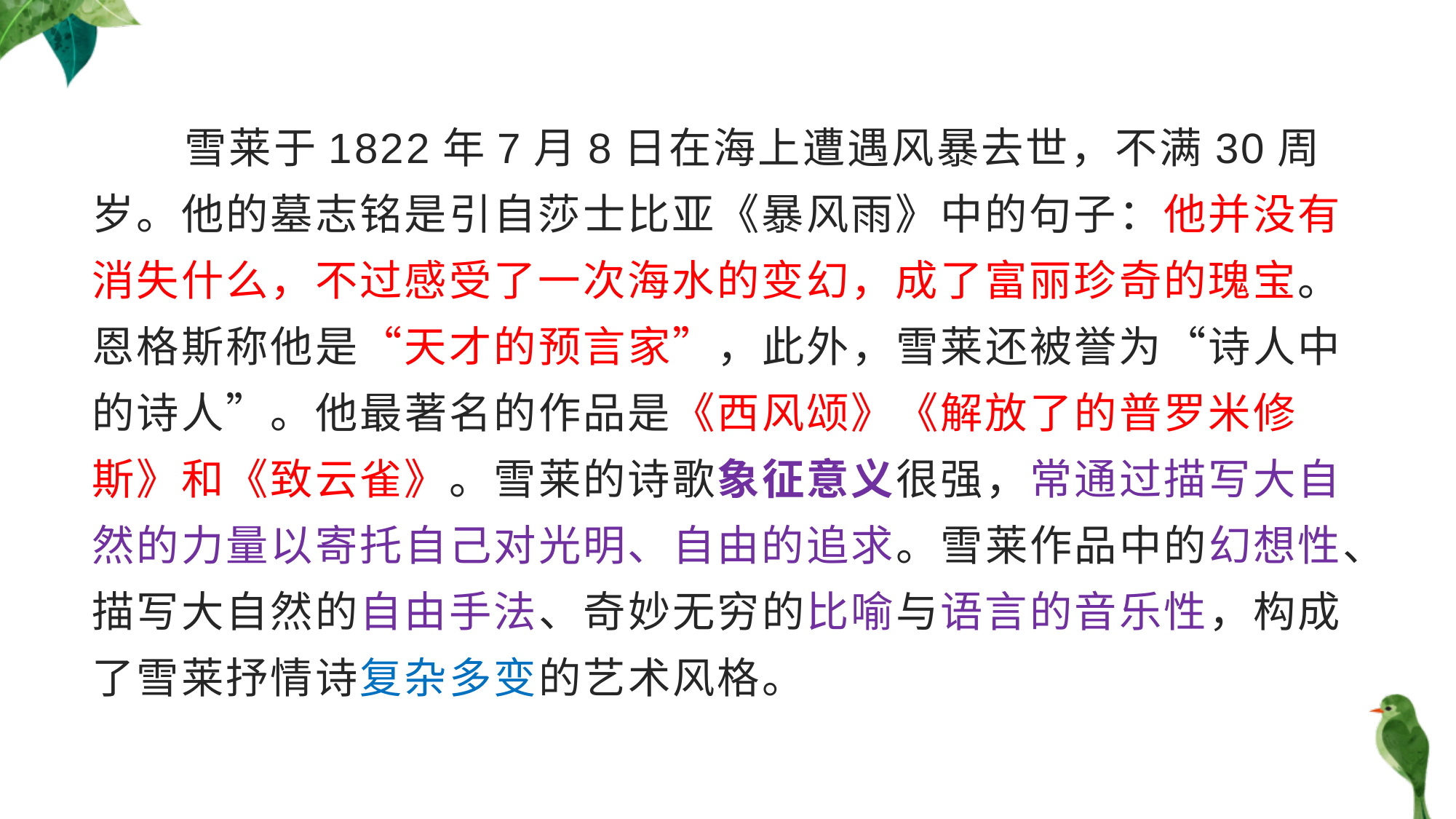

雪莱于1822年7月8日在海上遭遇风暴去世，不满30周岁。他的墓志铭是引自莎士比亚《暴风雨》中的句子：他并没有消失什么，不过感受了一次海水的变幻，成了富丽珍奇的瑰宝。恩格斯称他是“天才的预言家”，此外，雪莱还被誉为“诗人中的诗人”。他最著名的作品是《西风颂》《解放了的普罗米修斯》和《致云雀》。雪莱的诗歌象征意义很强，常通过描写大自然的力量以寄托自己对光明、自由的追求。雪莱作品中的幻想性、描写大自然的自由手法、奇妙无穷的比喻与语言的音乐性，构成了雪莱抒情诗复杂多变的艺术风格。